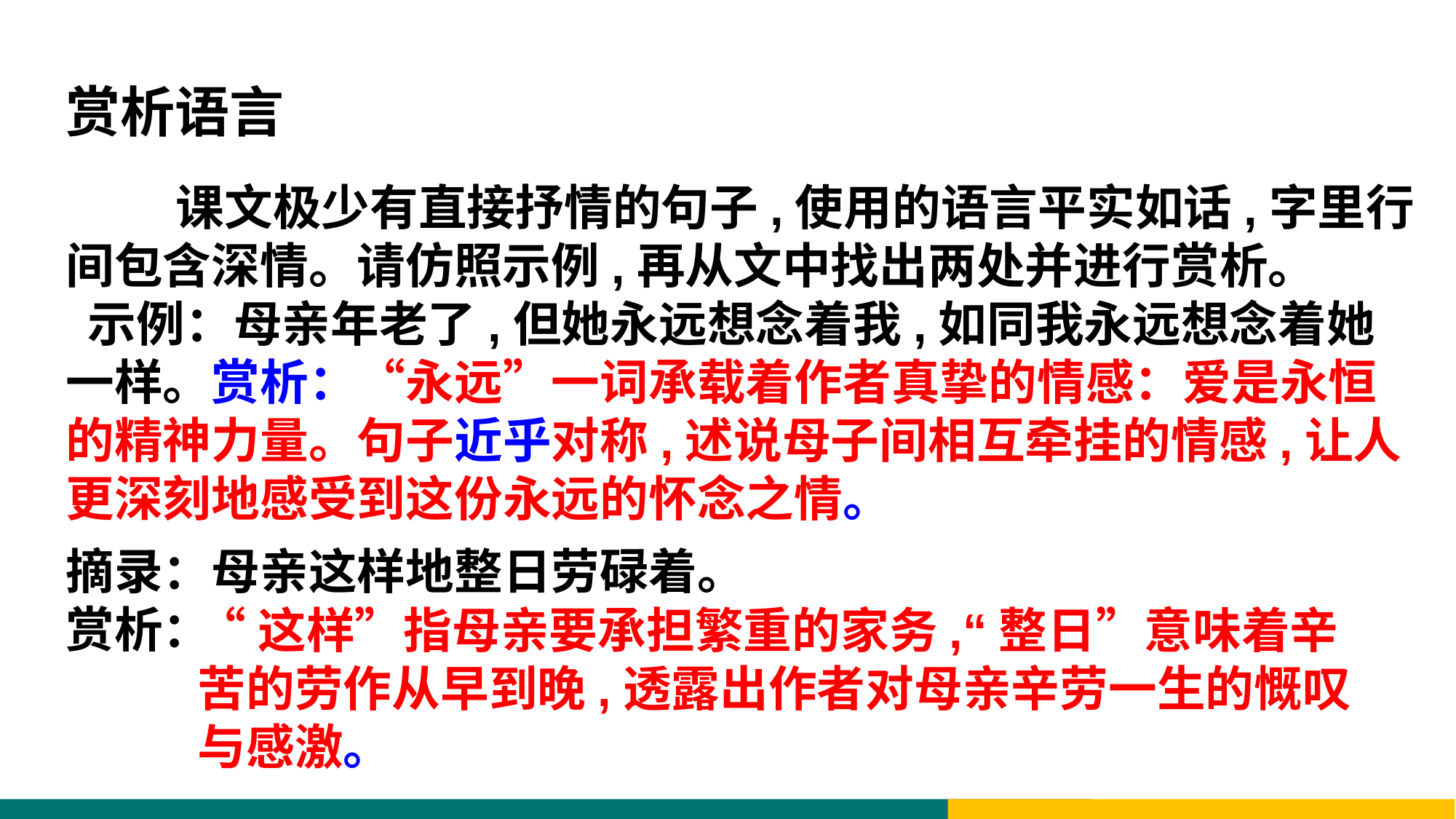

赏析语言
      课文极少有直接抒情的句子,使用的语言平实如话,字里行间包含深情。请仿照示例,再从文中找出两处并进行赏析。            示例：母亲年老了,但她永远想念着我,如同我永远想念着她一样。赏析：“永远”一词承载着作者真挚的情感：爱是永恒的精神力量。句子近乎对称,述说母子间相互牵挂的情感,让人更深刻地感受到这份永远的怀念之情。
摘录：母亲这样地整日劳碌着。
赏析：
“这样”指母亲要承担繁重的家务,“整日”意味着辛苦的劳作从早到晚,透露出作者对母亲辛劳一生的慨叹与感激。